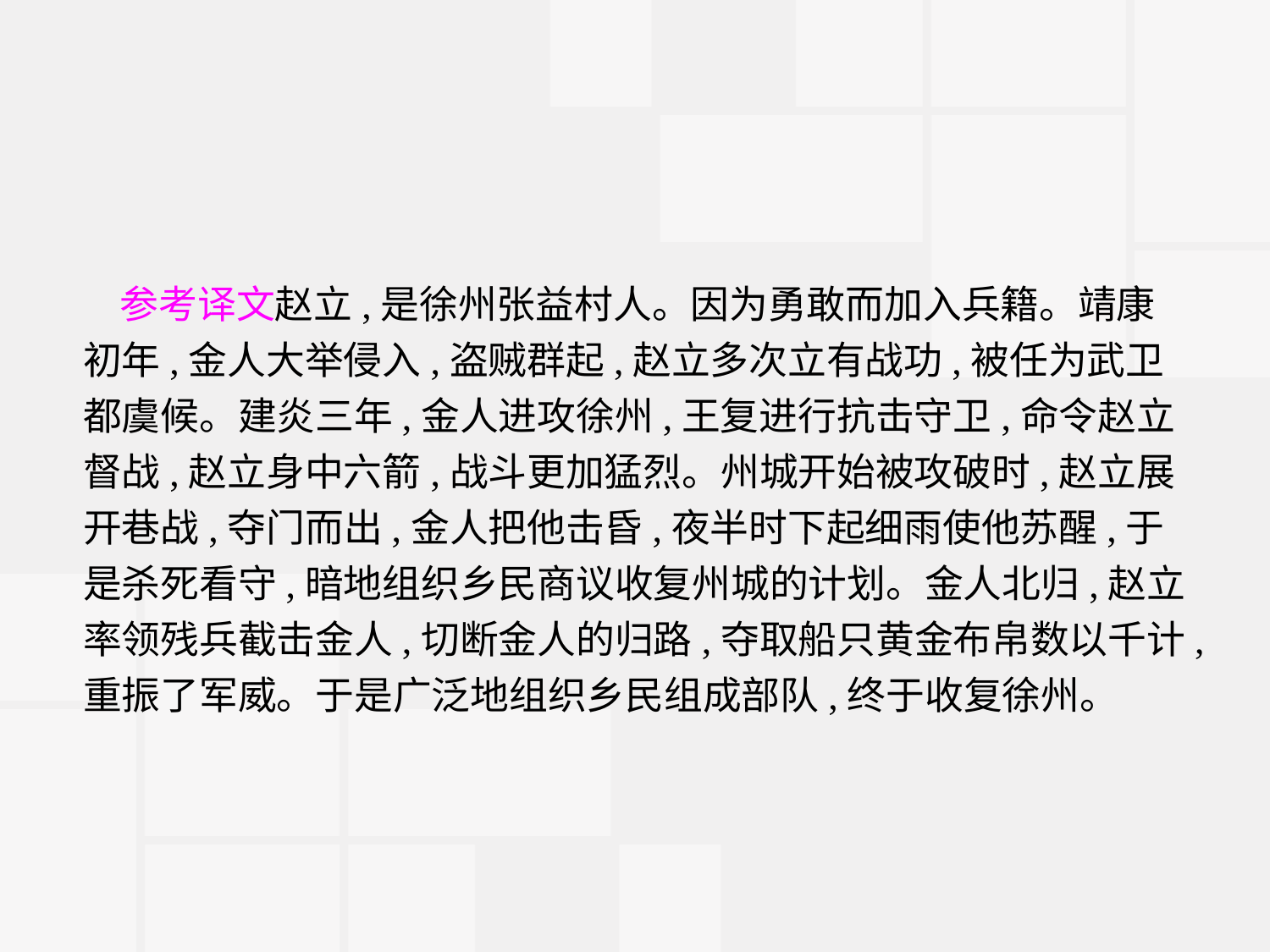

参考译文赵立,是徐州张益村人。因为勇敢而加入兵籍。靖康初年,金人大举侵入,盗贼群起,赵立多次立有战功,被任为武卫都虞候。建炎三年,金人进攻徐州,王复进行抗击守卫,命令赵立督战,赵立身中六箭,战斗更加猛烈。州城开始被攻破时,赵立展开巷战,夺门而出,金人把他击昏,夜半时下起细雨使他苏醒,于是杀死看守,暗地组织乡民商议收复州城的计划。金人北归,赵立率领残兵截击金人,切断金人的归路,夺取船只黄金布帛数以千计,重振了军威。于是广泛地组织乡民组成部队,终于收复徐州。